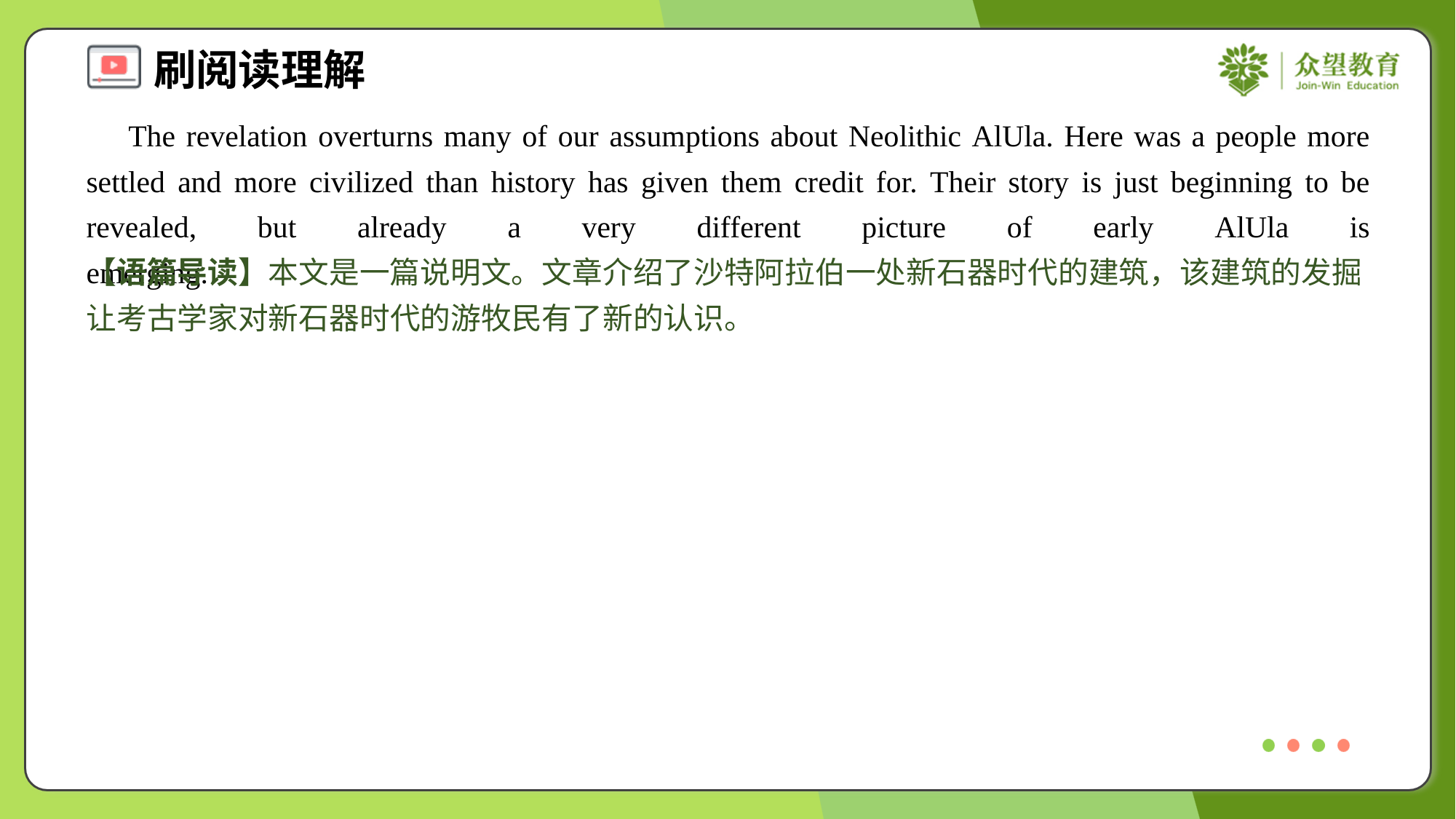

The revelation overturns many of our assumptions about Neolithic AlUla. Here was a people more settled and more civilized than history has given them credit for. Their story is just beginning to be revealed, but already a very different picture of early AlUla is emerging.#1.5
【语篇导读】本文是一篇说明文。文章介绍了沙特阿拉伯一处新石器时代的建筑，该建筑的发掘让考古学家对新石器时代的游牧民有了新的认识。